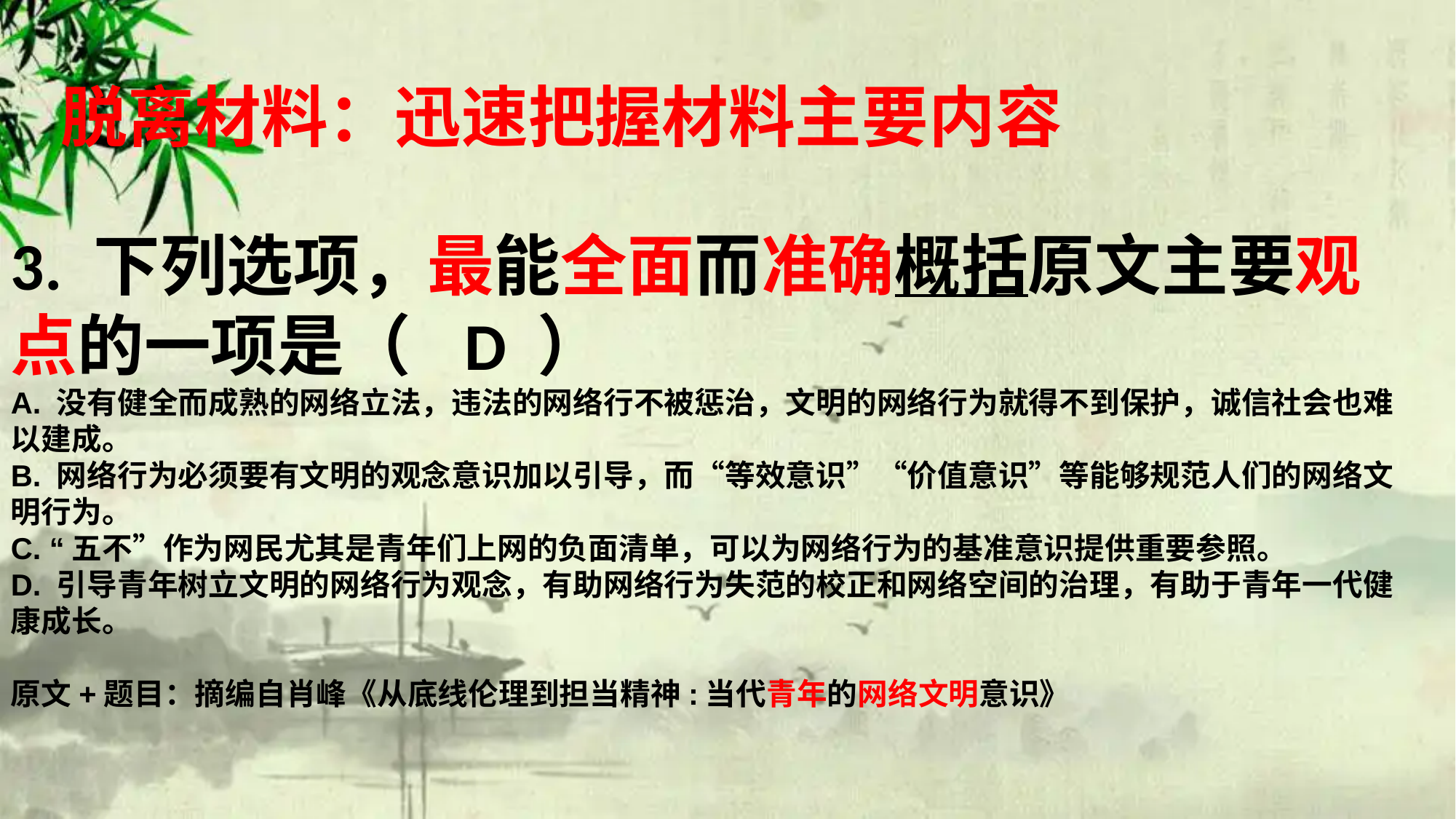

脱离材料：迅速把握材料主要内容
3. 下列选项，最能全面而准确概括原文主要观点的一项是（  D ）
A. 没有健全而成熟的网络立法，违法的网络行不被惩治，文明的网络行为就得不到保护，诚信社会也难以建成。
B. 网络行为必须要有文明的观念意识加以引导，而“等效意识”“价值意识”等能够规范人们的网络文明行为。
C. “五不”作为网民尤其是青年们上网的负面清单，可以为网络行为的基准意识提供重要参照。
D. 引导青年树立文明的网络行为观念，有助网络行为失范的校正和网络空间的治理，有助于青年一代健康成长。

原文+题目：摘编自肖峰《从底线伦理到担当精神:当代青年的网络文明意识》